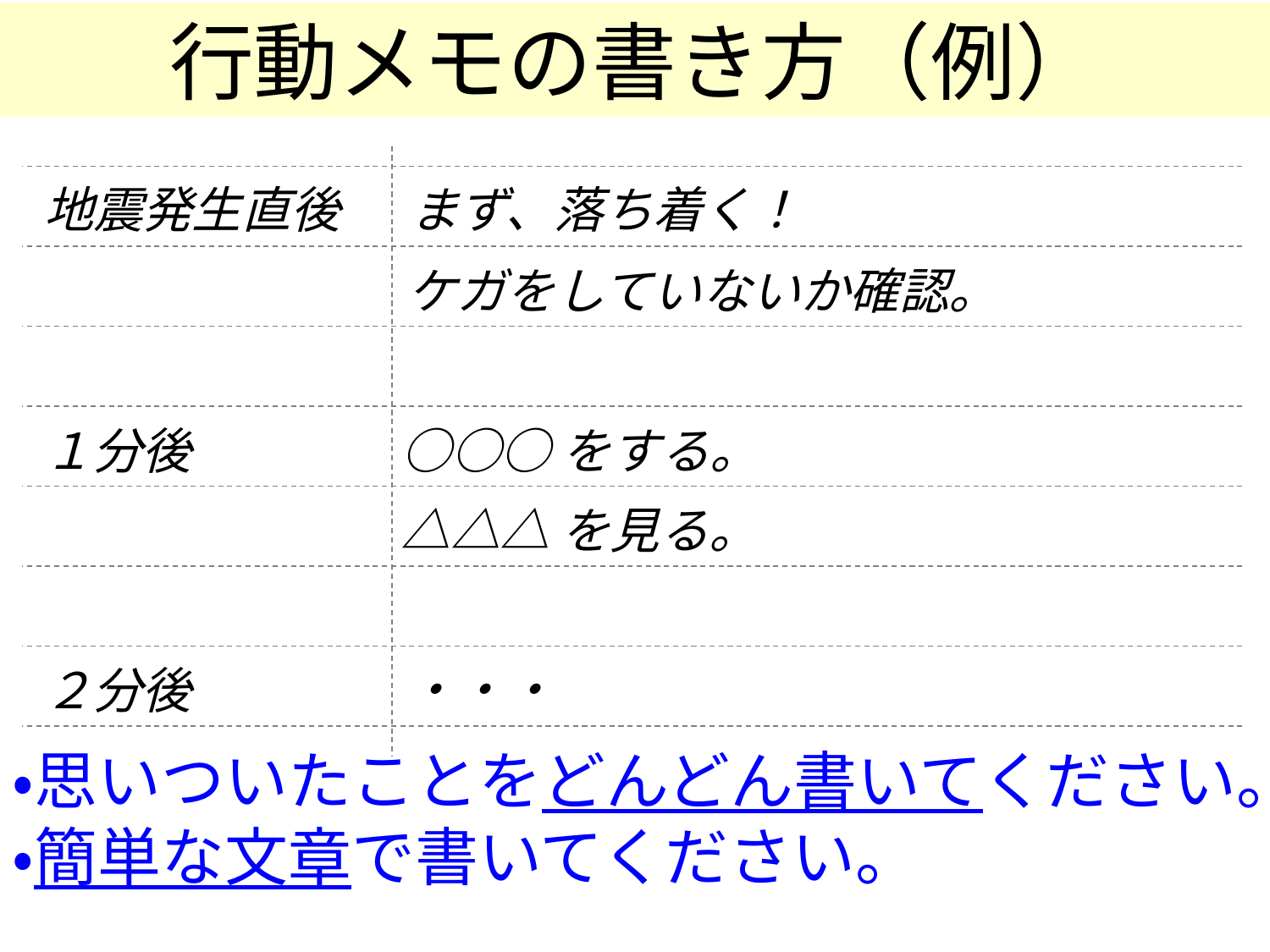

行動メモの書き方（例）
地震発生直後
まず、落ち着く！
ケガをしていないか確認。
１分後
○○○をする。
△△△を見る。
・・・
２分後
・思いついたことをどんどん書いてください。
・簡単な文章で書いてください。